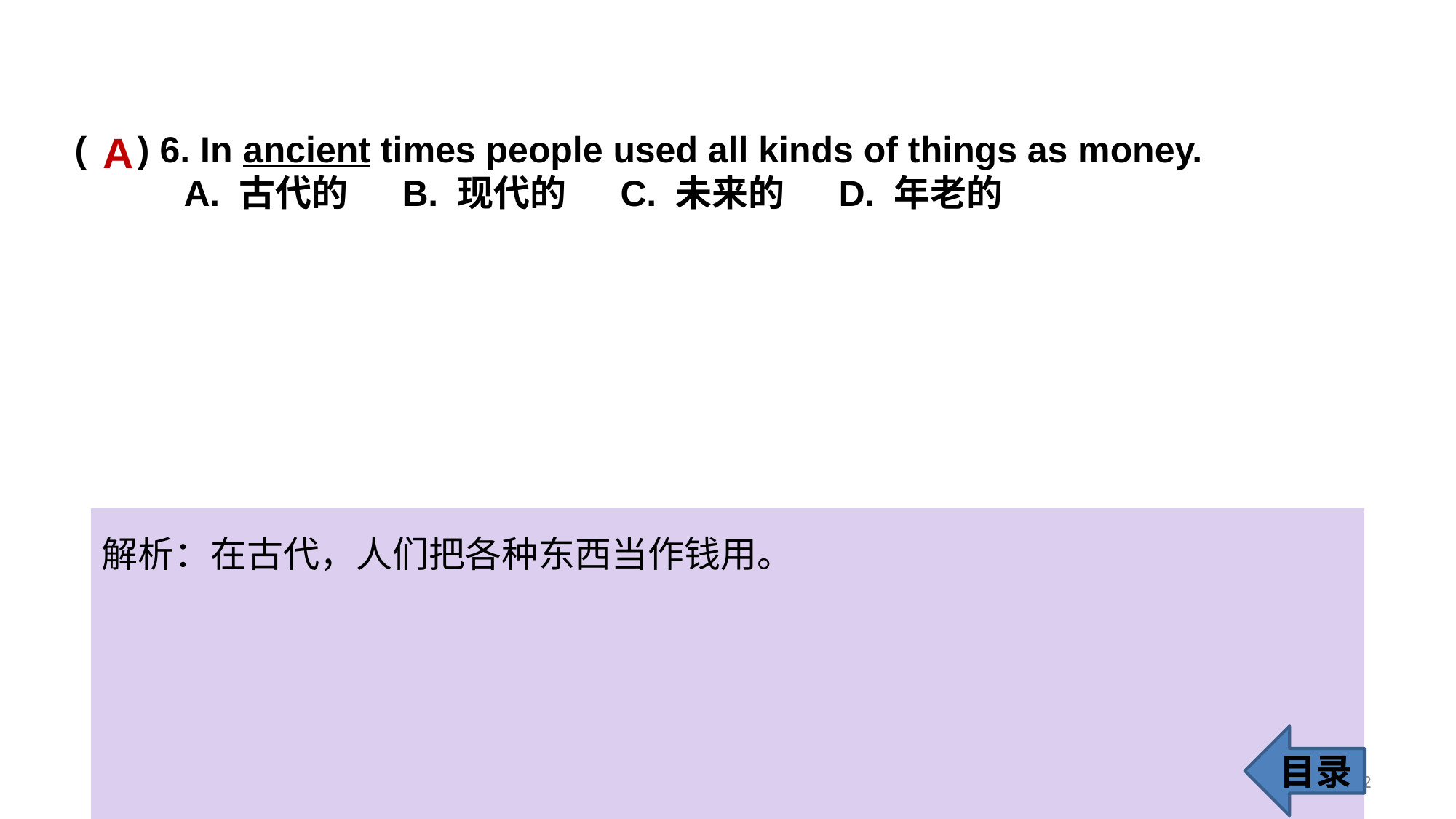

(     ) 6. In ancient times people used all kinds of things as money.
	A. 古代的 	B. 现代的 	C. 未来的 	D. 年老的
A

解析：在古代，人们把各种东西当作钱用。
目录
12